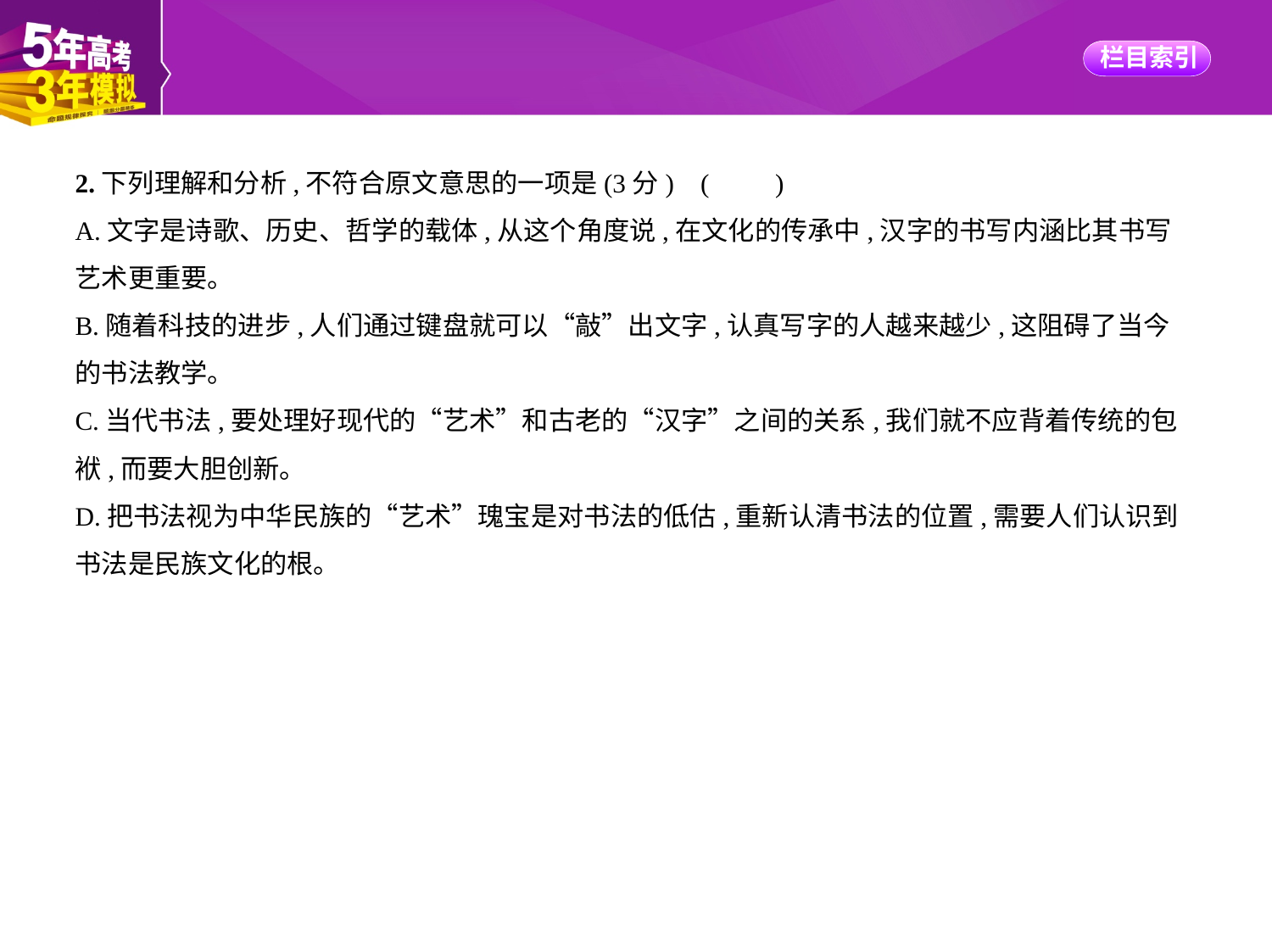

2.下列理解和分析,不符合原文意思的一项是(3分) (　　)
A.文字是诗歌、历史、哲学的载体,从这个角度说,在文化的传承中,汉字的书写内涵比其书写
艺术更重要。
B.随着科技的进步,人们通过键盘就可以“敲”出文字,认真写字的人越来越少,这阻碍了当今
的书法教学。
C.当代书法,要处理好现代的“艺术”和古老的“汉字”之间的关系,我们就不应背着传统的包
袱,而要大胆创新。
D.把书法视为中华民族的“艺术”瑰宝是对书法的低估,重新认清书法的位置,需要人们认识到
书法是民族文化的根。